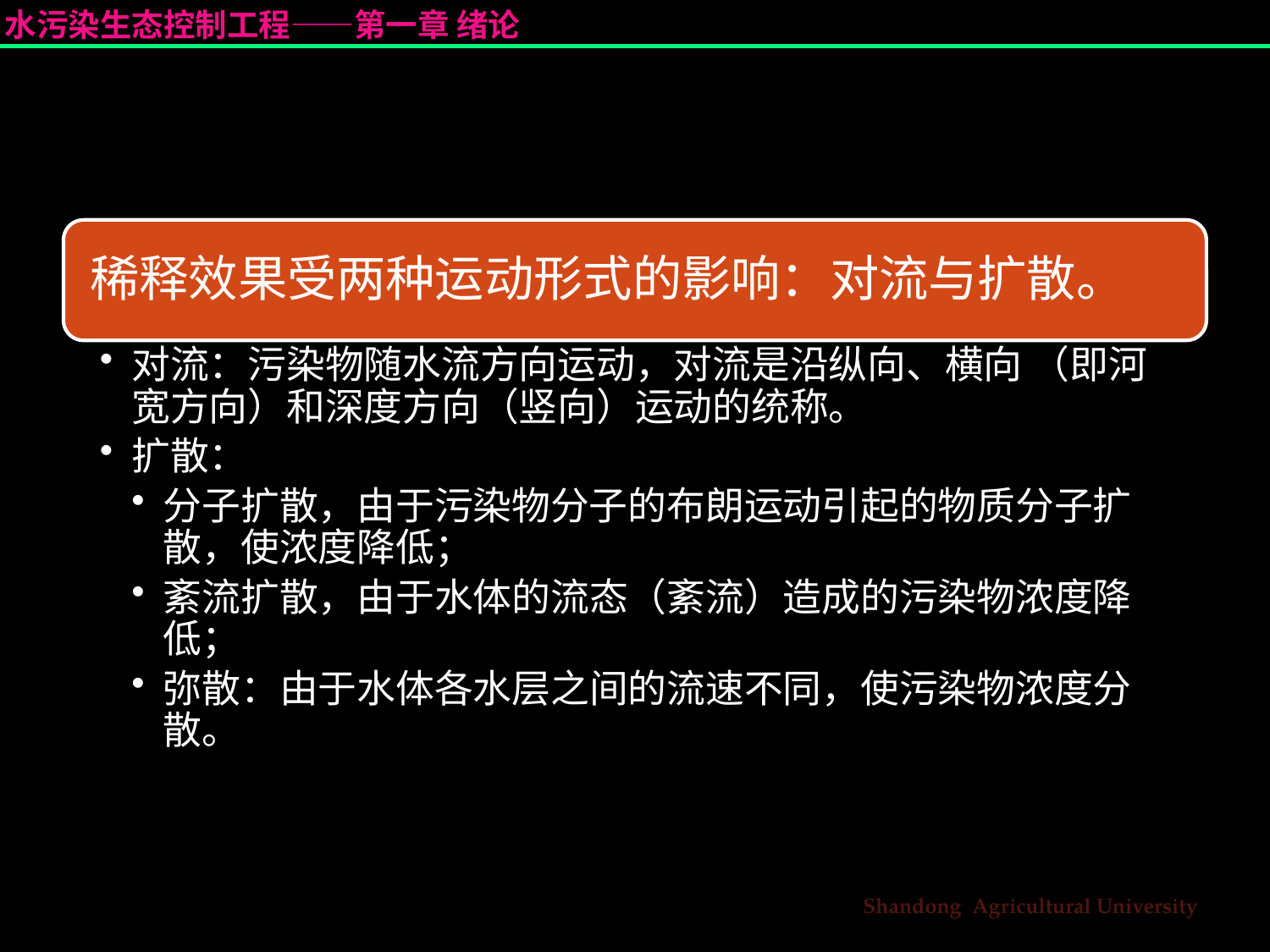

#
稀释效果受两种运动形式的影响：对流与扩散。
对流：污染物随水流方向运动，对流是沿纵向、横向 （即河宽方向）和深度方向（竖向）运动的统称。
扩散：
分子扩散，由于污染物分子的布朗运动引起的物质分子扩散，使浓度降低；
紊流扩散，由于水体的流态（紊流）造成的污染物浓度降低；
弥散：由于水体各水层之间的流速不同，使污染物浓度分散。